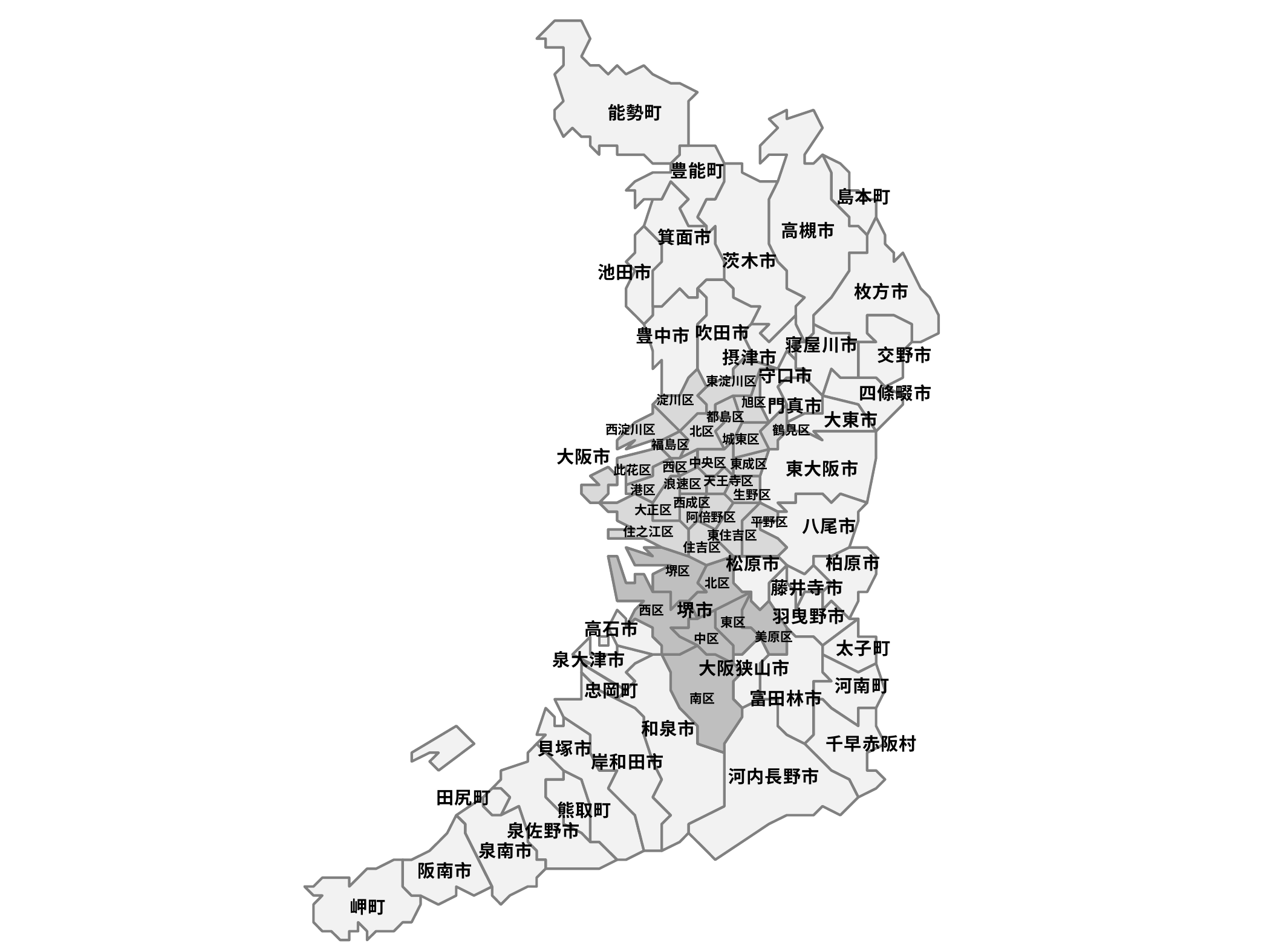

能勢町
豊能町
島本町
高槻市
箕面市
茨木市
池田市
枚方市
吹田市
豊中市
寝屋川市
交野市
摂津市
守口市
四條畷市
門真市
大東市
大阪市
東大阪市
八尾市
柏原市
松原市
藤井寺市
堺市
羽曳野市
高石市
太子町
泉大津市
大阪狭山市
河南町
忠岡町
富田林市
和泉市
千早赤阪村
貝塚市
岸和田市
河内長野市
田尻町
熊取町
泉佐野市
泉南市
阪南市
岬町

東淀川区
淀川区
旭区
都島区
西淀川区
鶴見区
北区
城東区
福島区
中央区
東成区
西区
此花区
天王寺区
浪速区
港区
生野区
西成区
大正区
阿倍野区
平野区
住之江区
東住吉区
住吉区

堺区
北区
西区
東区
美原区
中区
南区